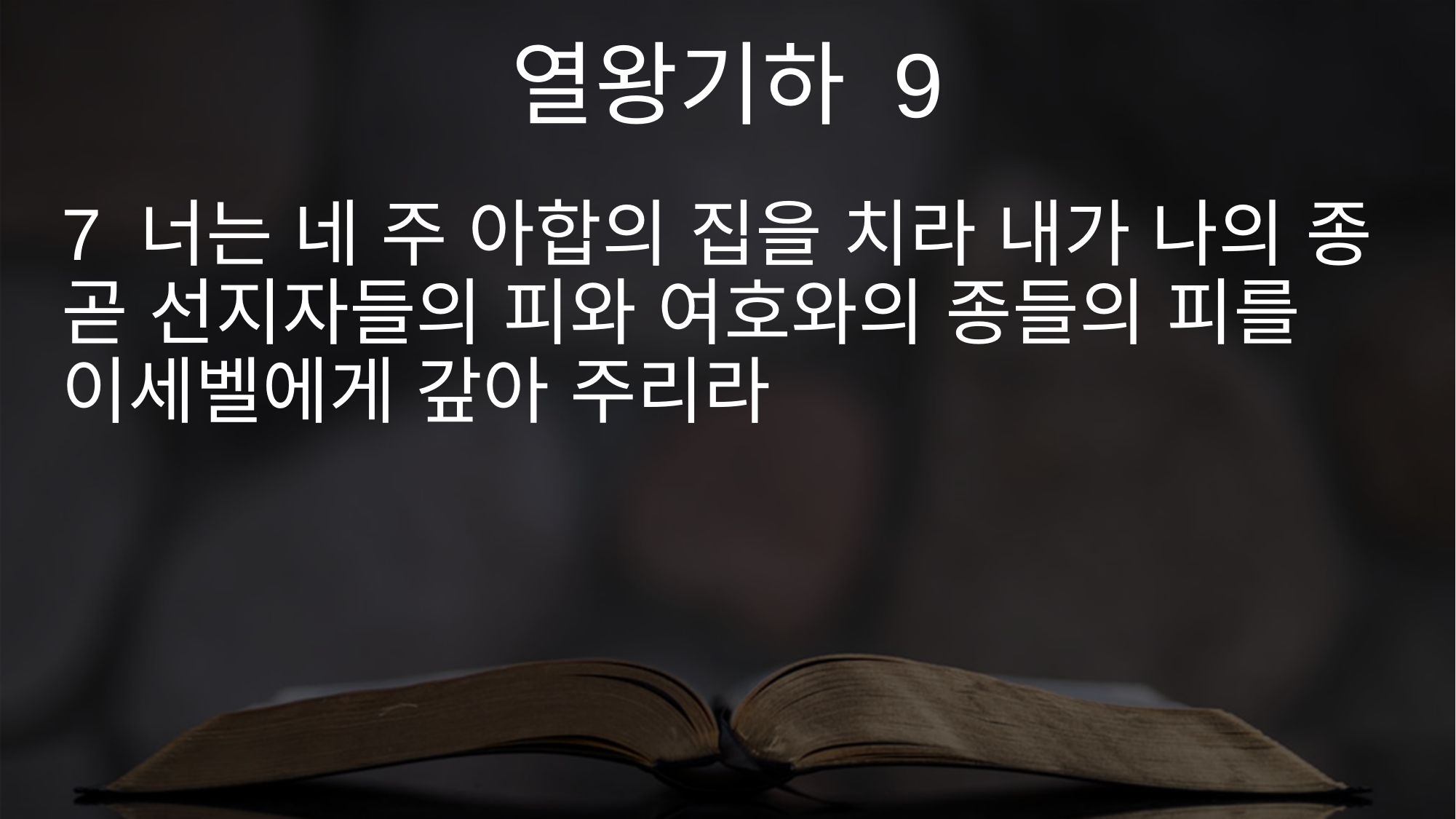

열왕기하 9
7 너는 네 주 아합의 집을 치라 내가 나의 종 곧 선지자들의 피와 여호와의 종들의 피를 이세벨에게 갚아 주리라